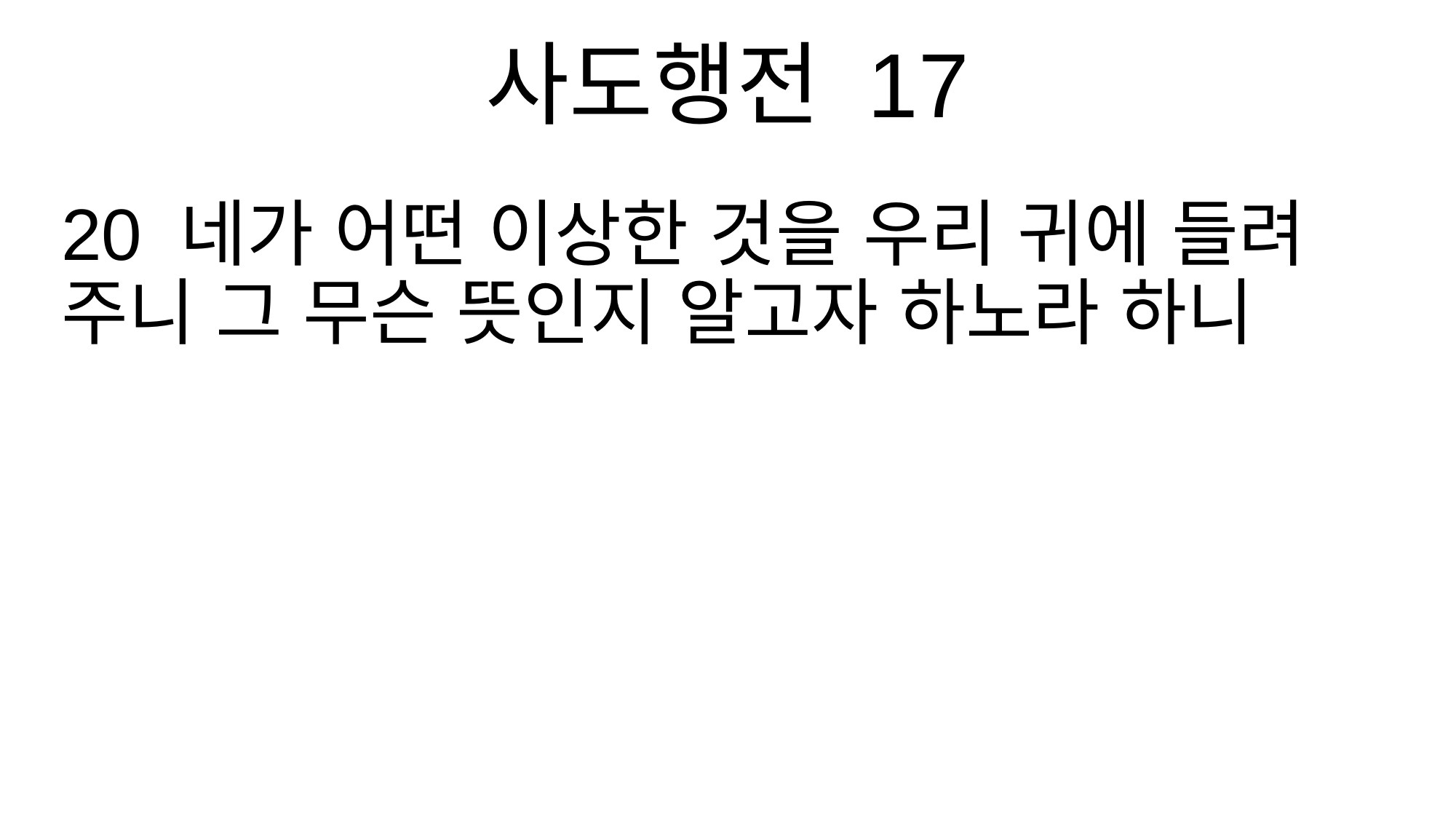

사도행전 17
20 네가 어떤 이상한 것을 우리 귀에 들려 주니 그 무슨 뜻인지 알고자 하노라 하니